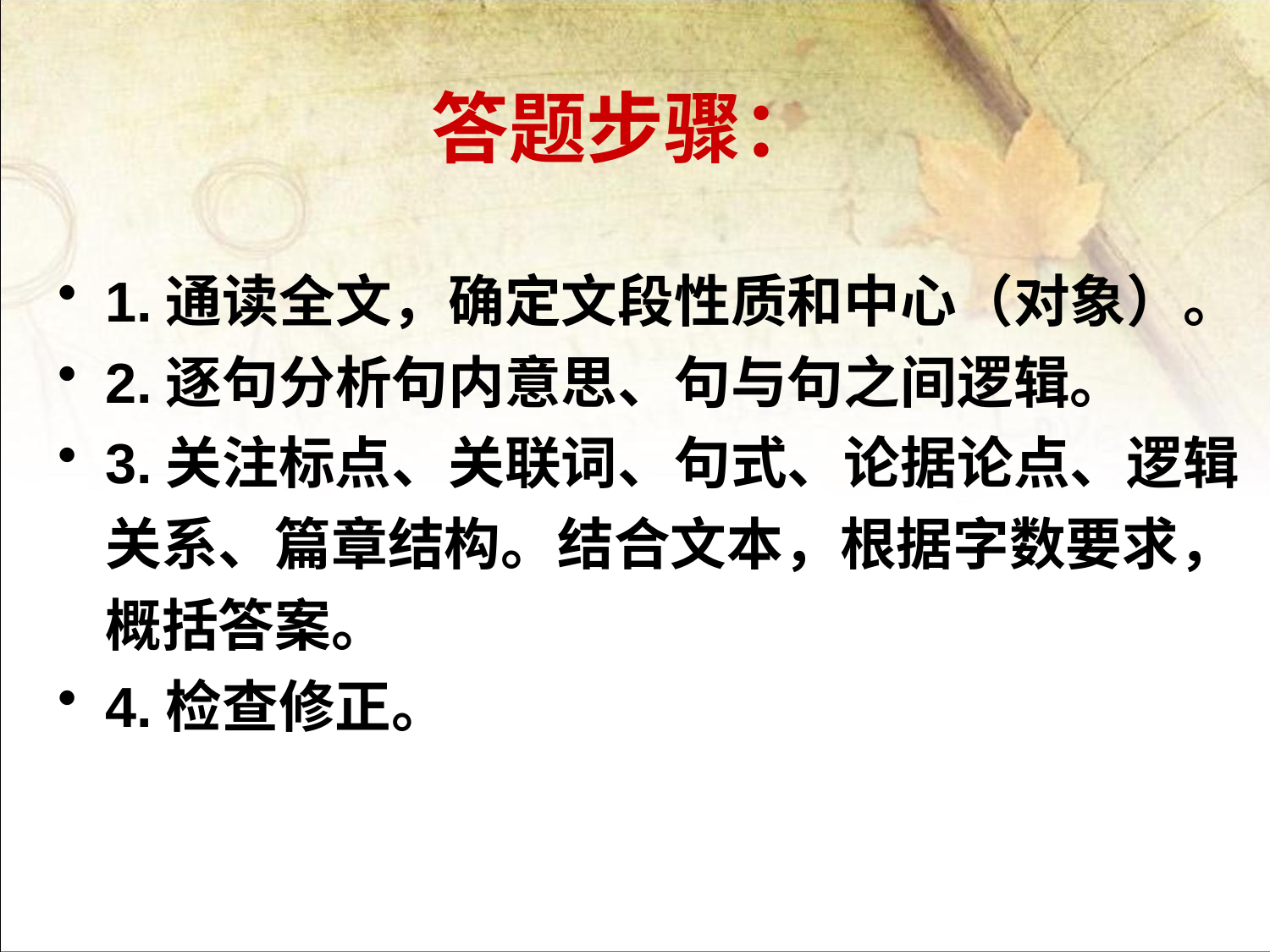

答题步骤：

1.通读全文，确定文段性质和中心（对象）。
2.逐句分析句内意思、句与句之间逻辑。
3.关注标点、关联词、句式、论据论点、逻辑关系、篇章结构。结合文本，根据字数要求，概括答案。
4.检查修正。